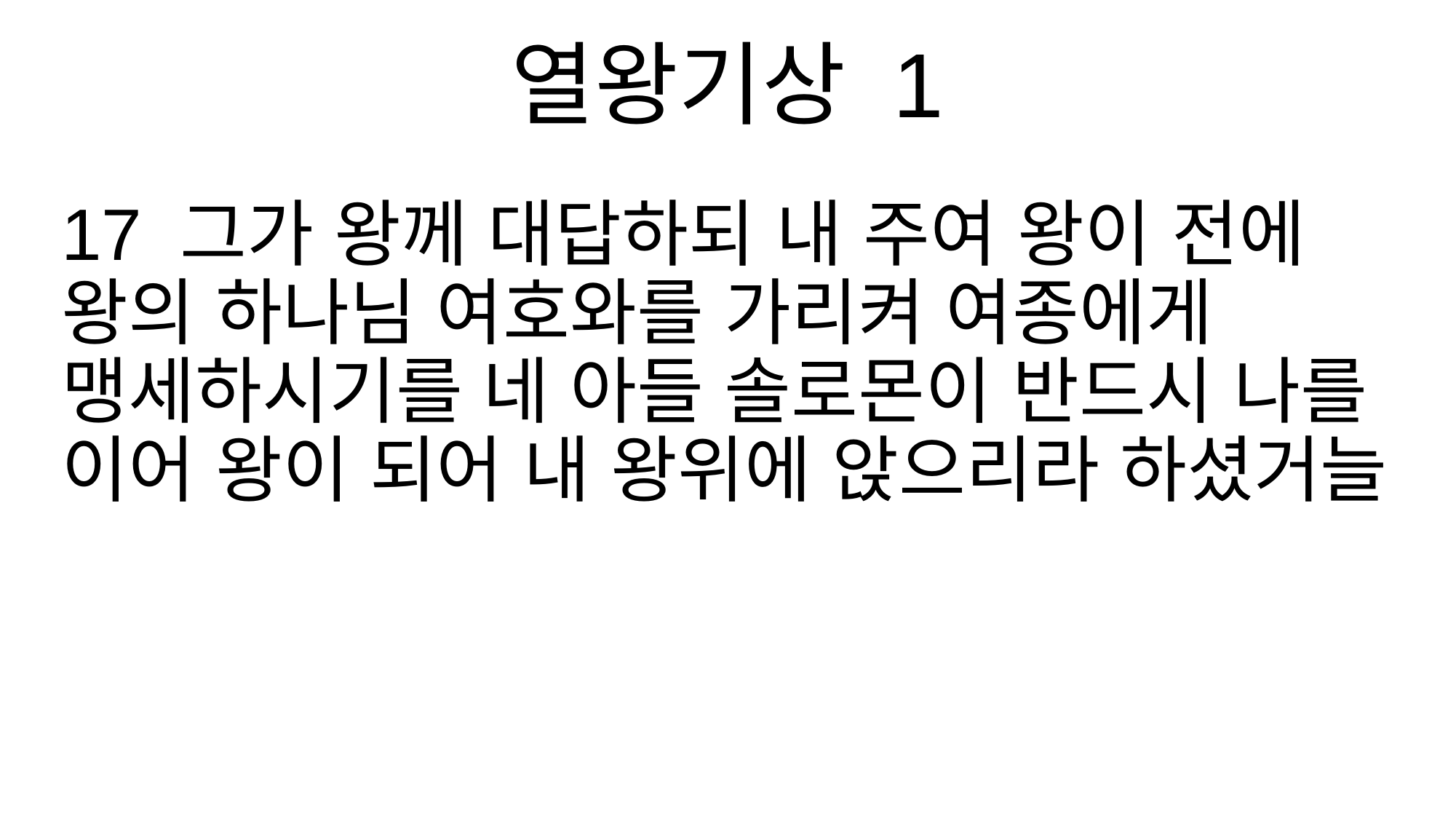

열왕기상 1
17 그가 왕께 대답하되 내 주여 왕이 전에 왕의 하나님 여호와를 가리켜 여종에게 맹세하시기를 네 아들 솔로몬이 반드시 나를 이어 왕이 되어 내 왕위에 앉으리라 하셨거늘